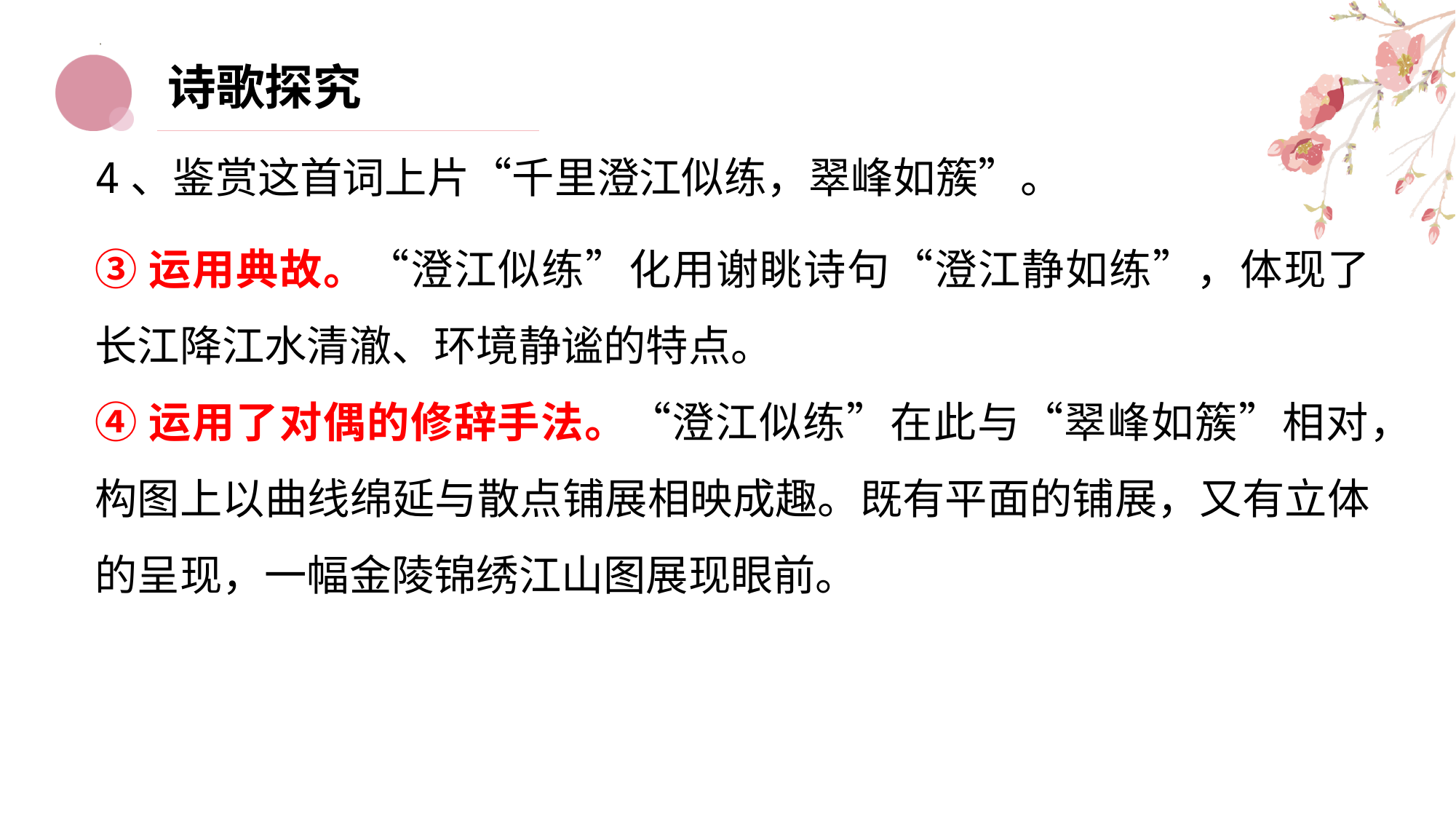

诗歌探究
4、鉴赏这首词上片“千里澄江似练，翠峰如簇”。
③运用典故。“澄江似练”化用谢眺诗句“澄江静如练”，体现了长江降江水清澈、环境静谧的特点。
④运用了对偶的修辞手法。“澄江似练”在此与“翠峰如簇”相对，构图上以曲线绵延与散点铺展相映成趣。既有平面的铺展，又有立体的呈现，一幅金陵锦绣江山图展现眼前。